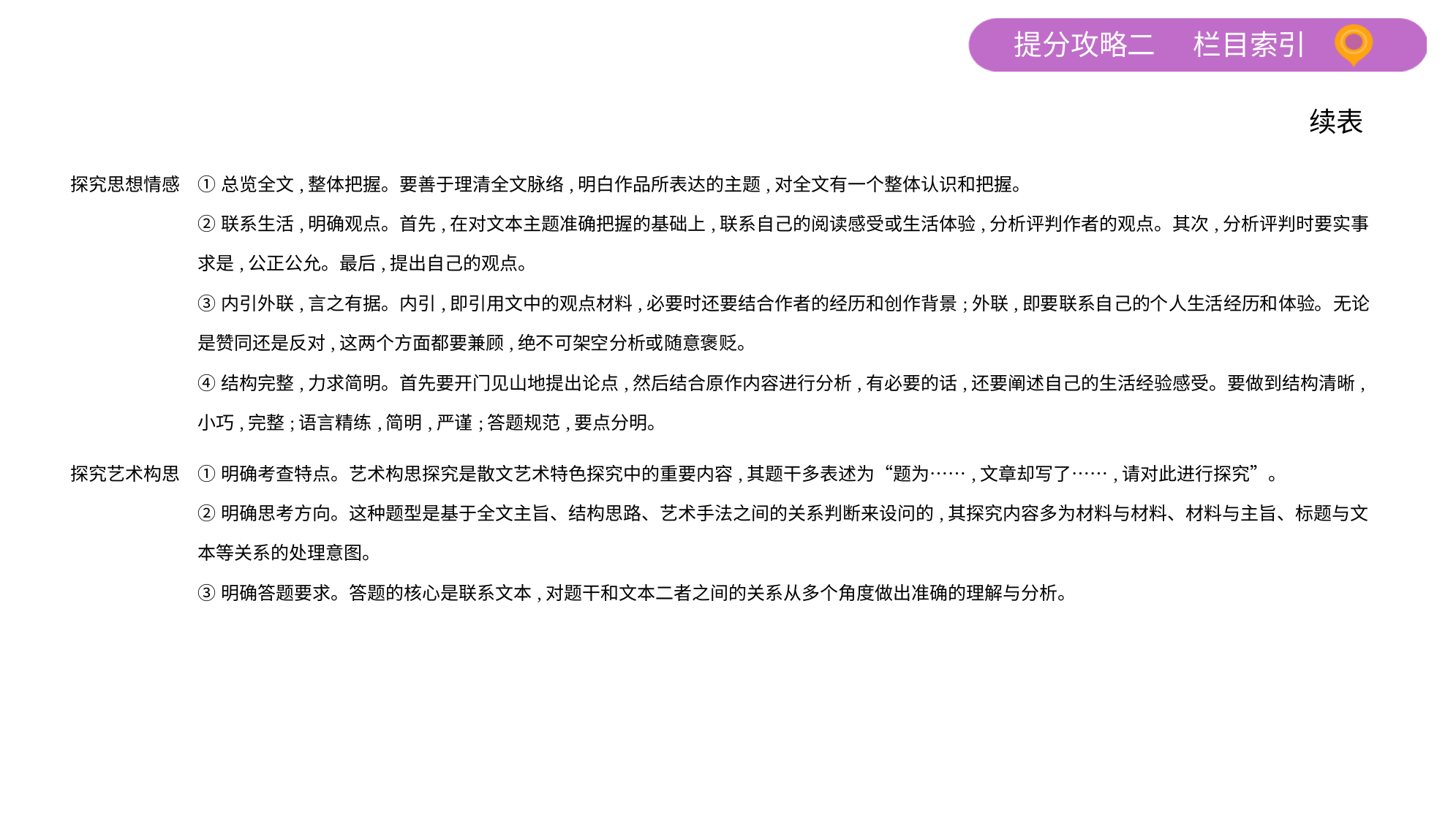

续表
| 探究思想情感 | ①总览全文,整体把握。要善于理清全文脉络,明白作品所表达的主题,对全文有一个整体认识和把握。 ②联系生活,明确观点。首先,在对文本主题准确把握的基础上,联系自己的阅读感受或生活体验,分析评判作者的观点。其次,分析评判时要实事求是,公正公允。最后,提出自己的观点。 ③内引外联,言之有据。内引,即引用文中的观点材料,必要时还要结合作者的经历和创作背景;外联,即要联系自己的个人生活经历和体验。无论是赞同还是反对,这两个方面都要兼顾,绝不可架空分析或随意褒贬。 ④结构完整,力求简明。首先要开门见山地提出论点,然后结合原作内容进行分析,有必要的话,还要阐述自己的生活经验感受。要做到结构清晰,小巧,完整;语言精练,简明,严谨;答题规范,要点分明。 |
| --- | --- |
| 探究艺术构思 | ①明确考查特点。艺术构思探究是散文艺术特色探究中的重要内容,其题干多表述为“题为……,文章却写了……,请对此进行探究”。 ②明确思考方向。这种题型是基于全文主旨、结构思路、艺术手法之间的关系判断来设问的,其探究内容多为材料与材料、材料与主旨、标题与文本等关系的处理意图。 ③明确答题要求。答题的核心是联系文本,对题干和文本二者之间的关系从多个角度做出准确的理解与分析。 |